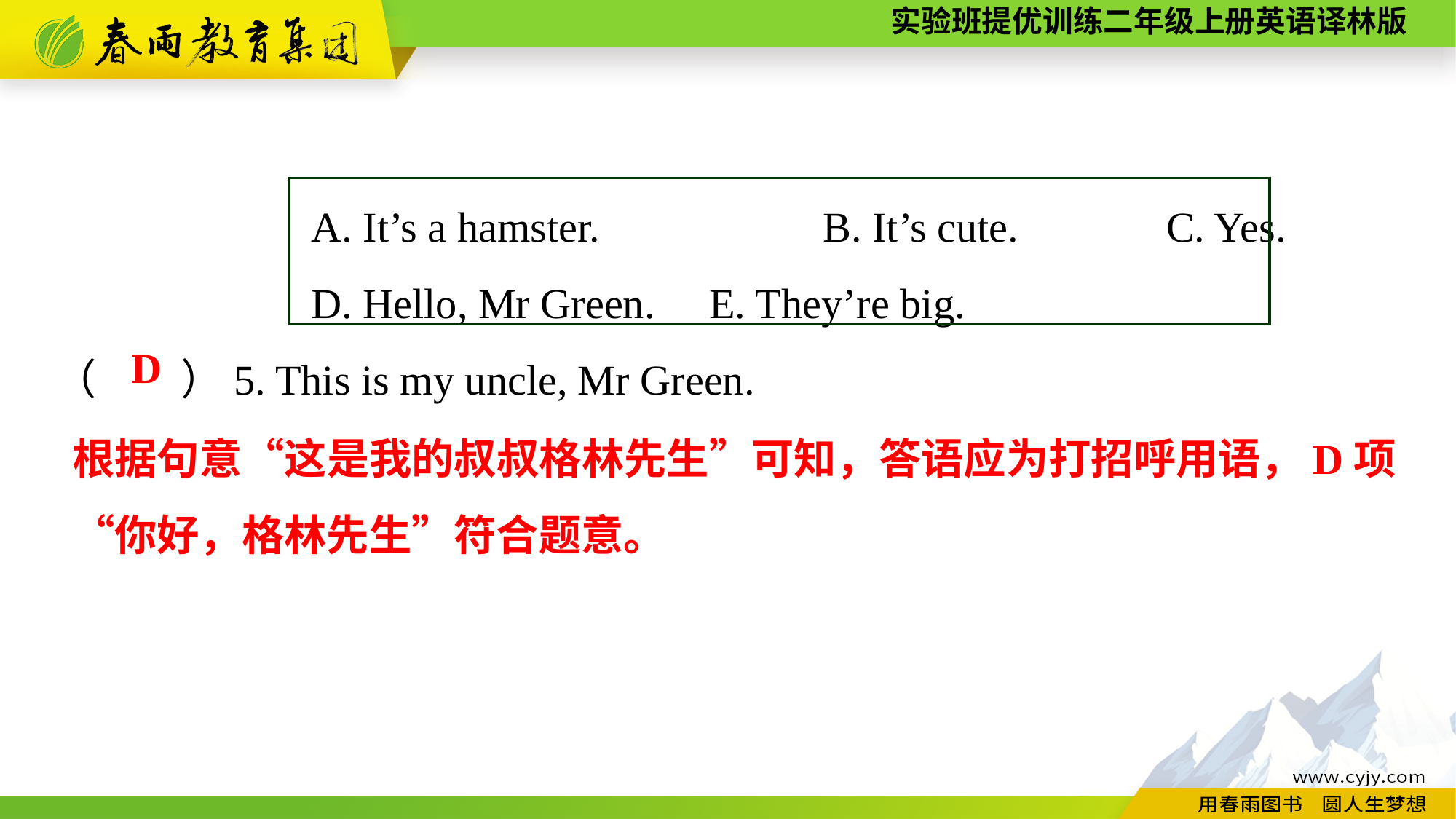

A. It’s a hamster.　　　        B. It’s cute.　　　C. Yes.
D. Hello, Mr Green.	E. They’re big.
（　　）5. This is my uncle, Mr Green.

D
根据句意“这是我的叔叔格林先生”可知，答语应为打招呼用语，D项“你好，格林先生”符合题意。